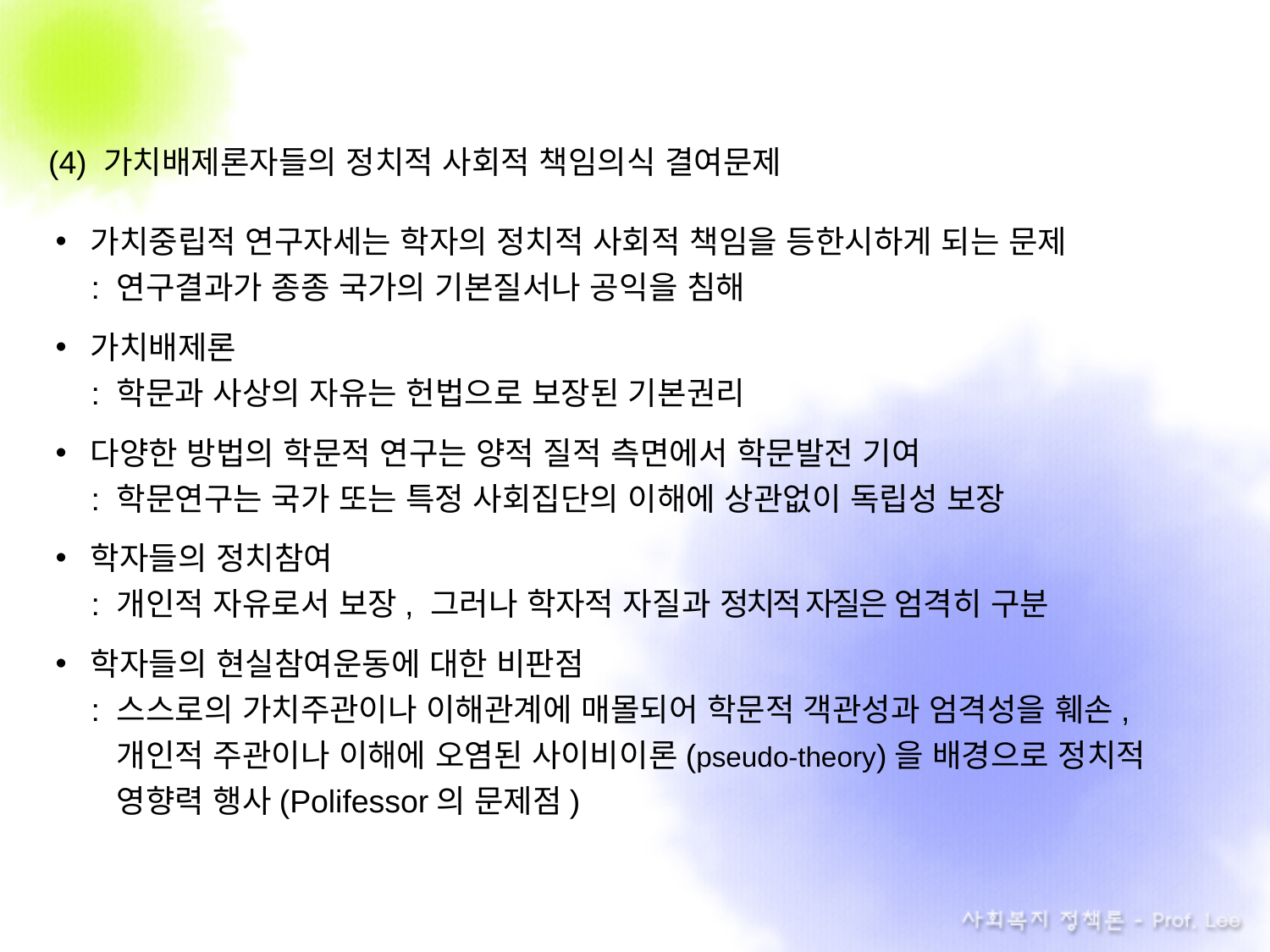

(4) 가치배제론자들의 정치적 사회적 책임의식 결여문제

가치중립적 연구자세는 학자의 정치적 사회적 책임을 등한시하게 되는 문제
    : 연구결과가 종종 국가의 기본질서나 공익을 침해
가치배제론
    : 학문과 사상의 자유는 헌법으로 보장된 기본권리
다양한 방법의 학문적 연구는 양적 질적 측면에서 학문발전 기여
    : 학문연구는 국가 또는 특정 사회집단의 이해에 상관없이 독립성 보장
학자들의 정치참여
    : 개인적 자유로서 보장, 그러나 학자적 자질과 정치적 자질은 엄격히 구분
학자들의 현실참여운동에 대한 비판점
    : 스스로의 가치주관이나 이해관계에 매몰되어 학문적 객관성과 엄격성을 훼손,
.     개인적 주관이나 이해에 오염된 사이비이론(pseudo-theory)을 배경으로 정치적
 .    영향력 행사(Polifessor의 문제점)